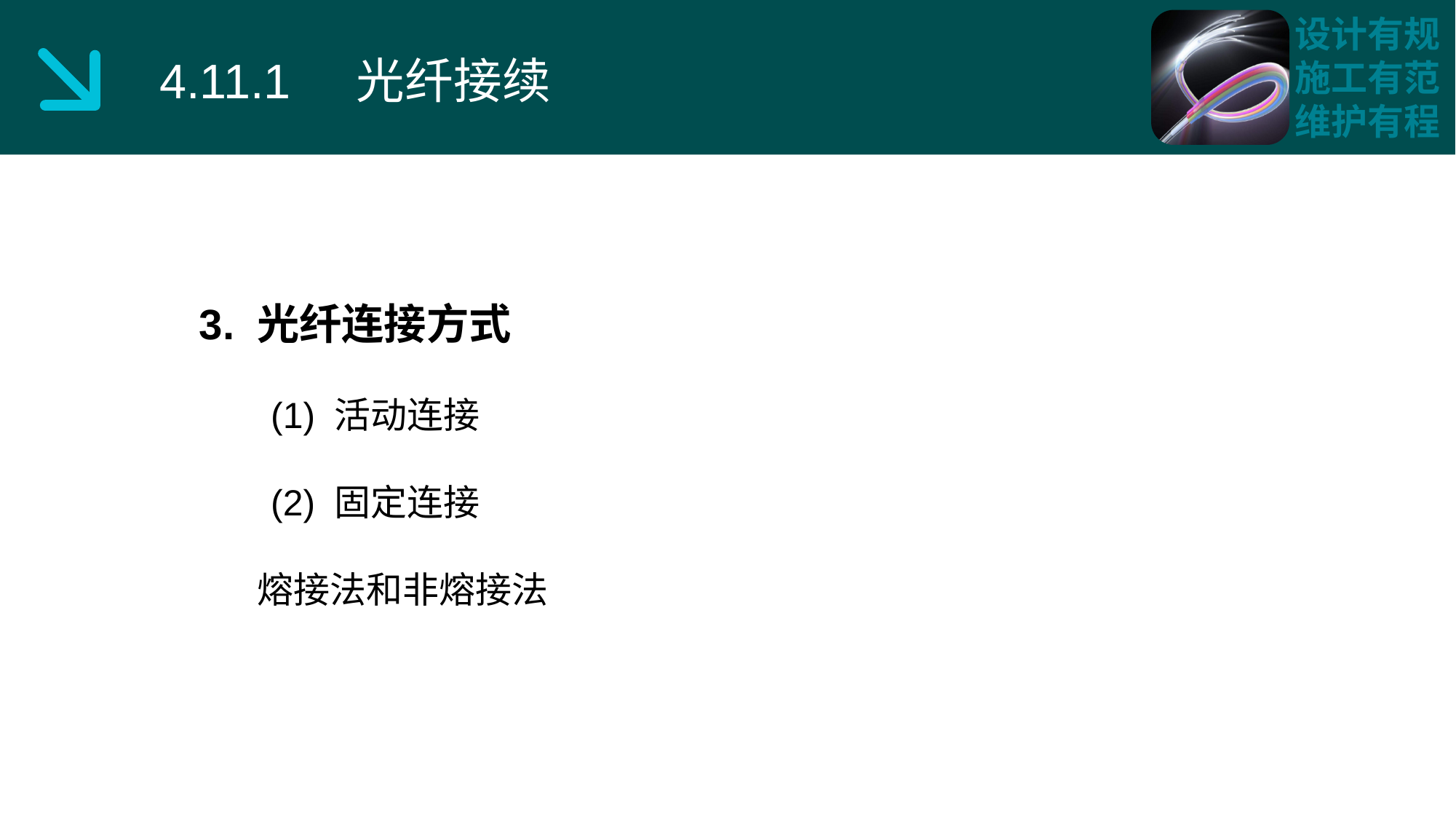

4.11.1    光纤接续

3. 光纤连接方式

       (1) 活动连接

       (2) 固定连接

      熔接法和非熔接法